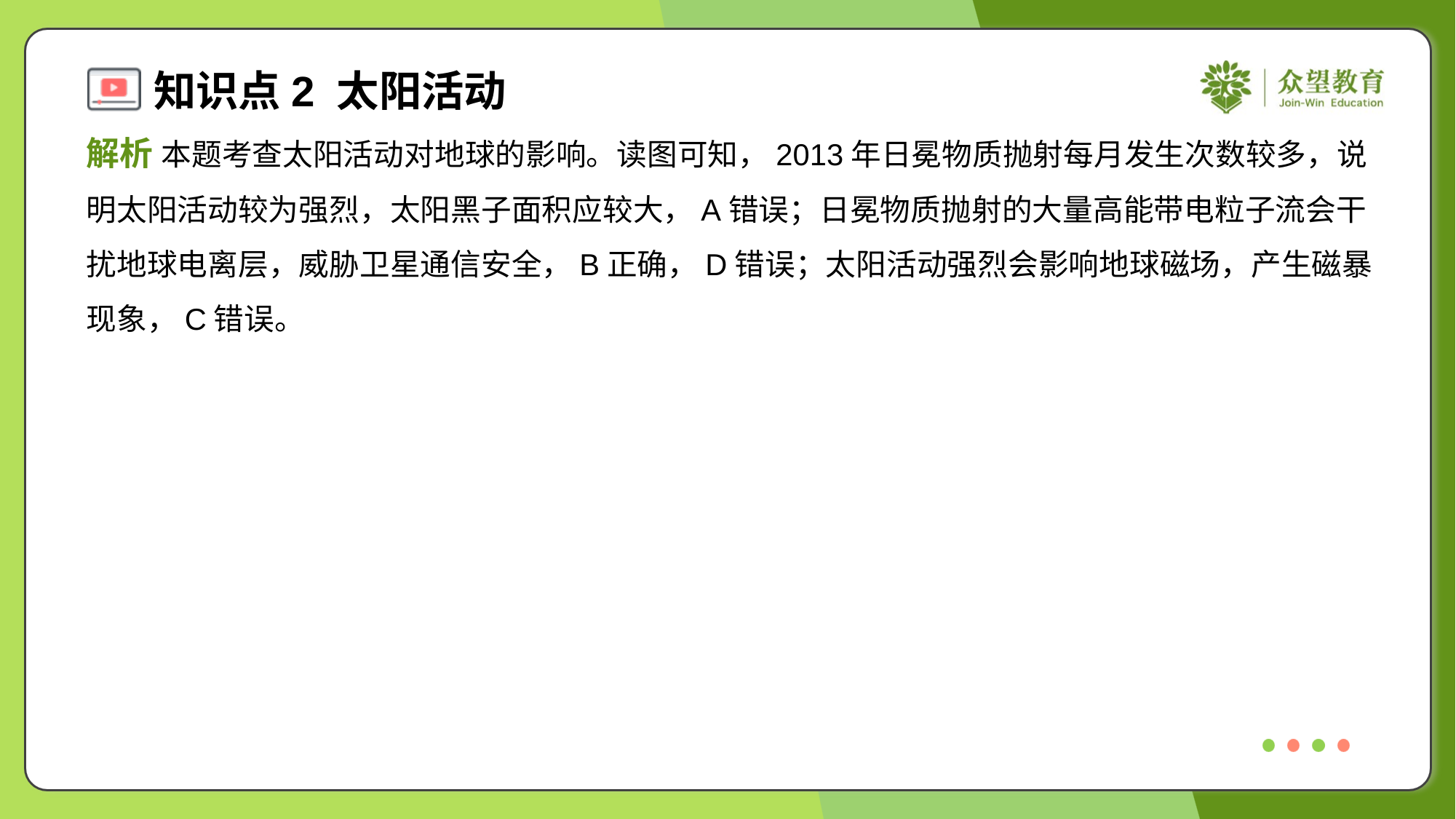

解析 本题考查太阳活动对地球的影响。读图可知，2013年日冕物质抛射每月发生次数较多，说
明太阳活动较为强烈，太阳黑子面积应较大，A错误；日冕物质抛射的大量高能带电粒子流会干
扰地球电离层，威胁卫星通信安全，B正确，D错误；太阳活动强烈会影响地球磁场，产生磁暴
现象，C错误。